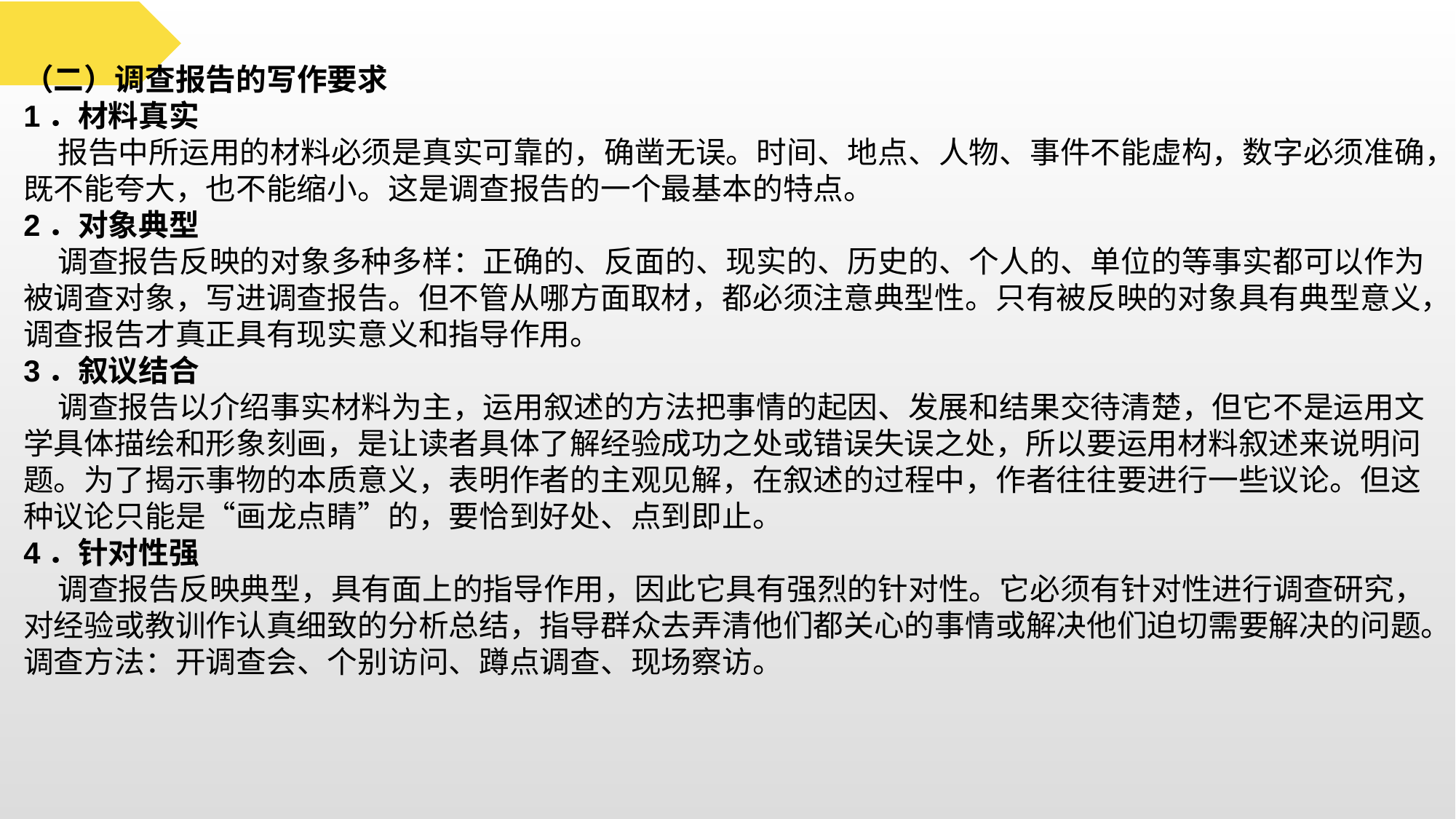

（二）调查报告的写作要求
1．材料真实
    报告中所运用的材料必须是真实可靠的，确凿无误。时间、地点、人物、事件不能虚构，数字必须准确，既不能夸大，也不能缩小。这是调查报告的一个最基本的特点。
2．对象典型
    调查报告反映的对象多种多样：正确的、反面的、现实的、历史的、个人的、单位的等事实都可以作为被调查对象，写进调查报告。但不管从哪方面取材，都必须注意典型性。只有被反映的对象具有典型意义，调查报告才真正具有现实意义和指导作用。
3．叙议结合
    调查报告以介绍事实材料为主，运用叙述的方法把事情的起因、发展和结果交待清楚，但它不是运用文学具体描绘和形象刻画，是让读者具体了解经验成功之处或错误失误之处，所以要运用材料叙述来说明问题。为了揭示事物的本质意义，表明作者的主观见解，在叙述的过程中，作者往往要进行一些议论。但这种议论只能是“画龙点睛”的，要恰到好处、点到即止。
4．针对性强
    调查报告反映典型，具有面上的指导作用，因此它具有强烈的针对性。它必须有针对性进行调查研究，对经验或教训作认真细致的分析总结，指导群众去弄清他们都关心的事情或解决他们迫切需要解决的问题。调查方法：开调查会、个别访问、蹲点调查、现场察访。